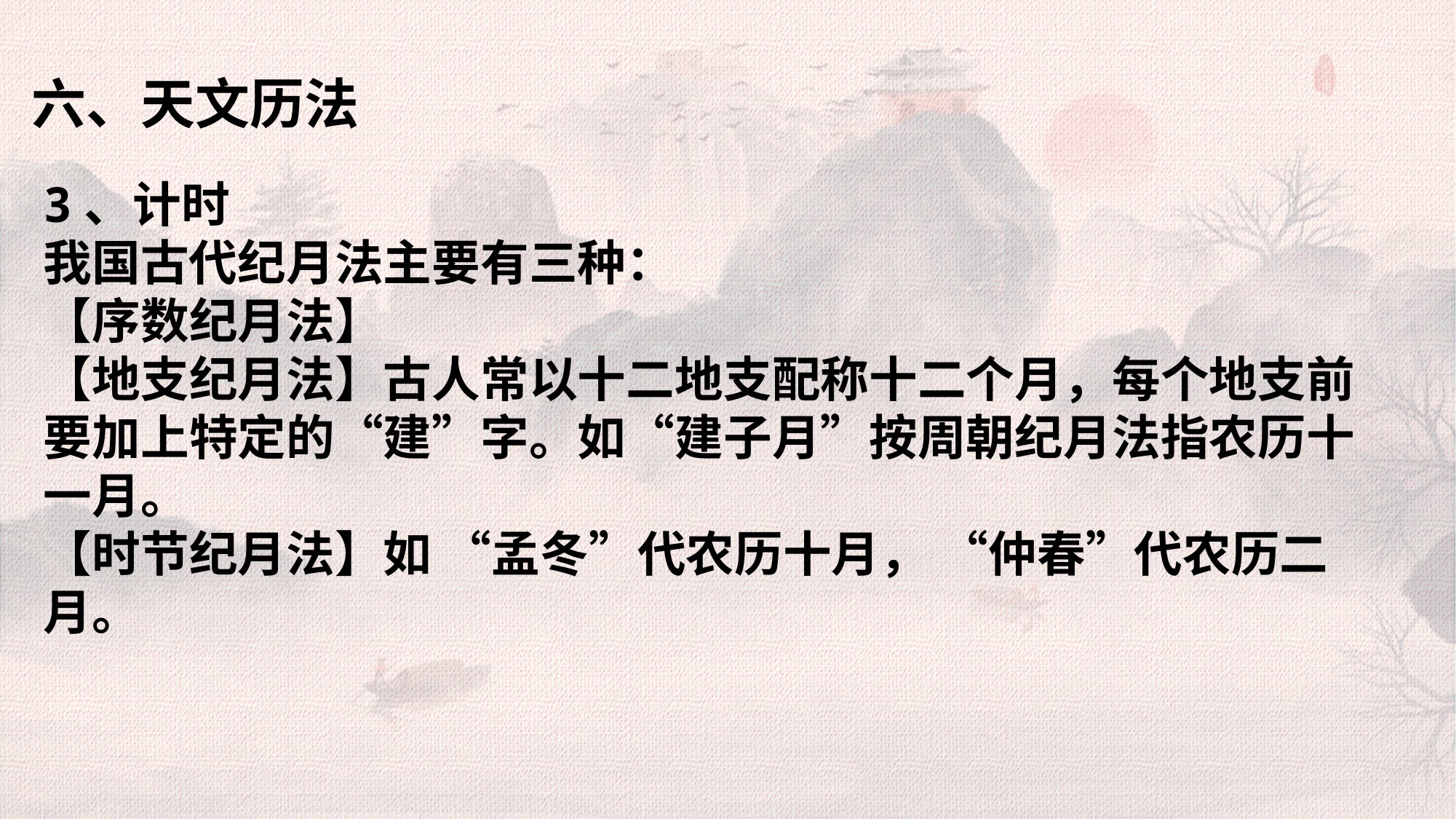

六、天文历法
3、计时
我国古代纪月法主要有三种：
【序数纪月法】
【地支纪月法】古人常以十二地支配称十二个月，每个地支前要加上特定的“建”字。如“建子月”按周朝纪月法指农历十一月。
【时节纪月法】如 “孟冬”代农历十月， “仲春”代农历二月。